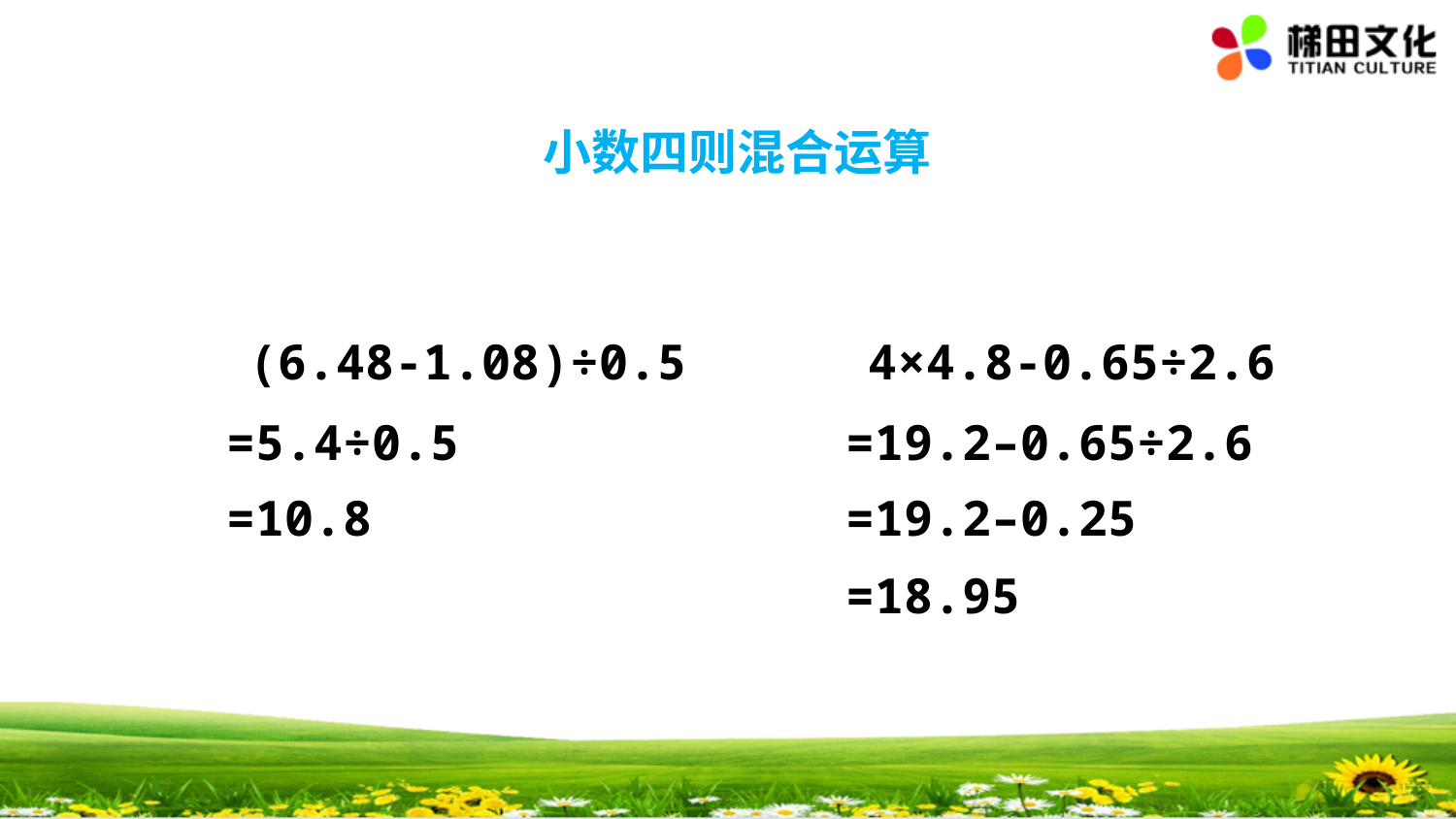

小数四则混合运算
(6.48-1.08)÷0.5
4×4.8-0.65÷2.6
=19.2–0.65÷2.6
=5.4÷0.5
=10.8
=19.2–0.25
=18.95